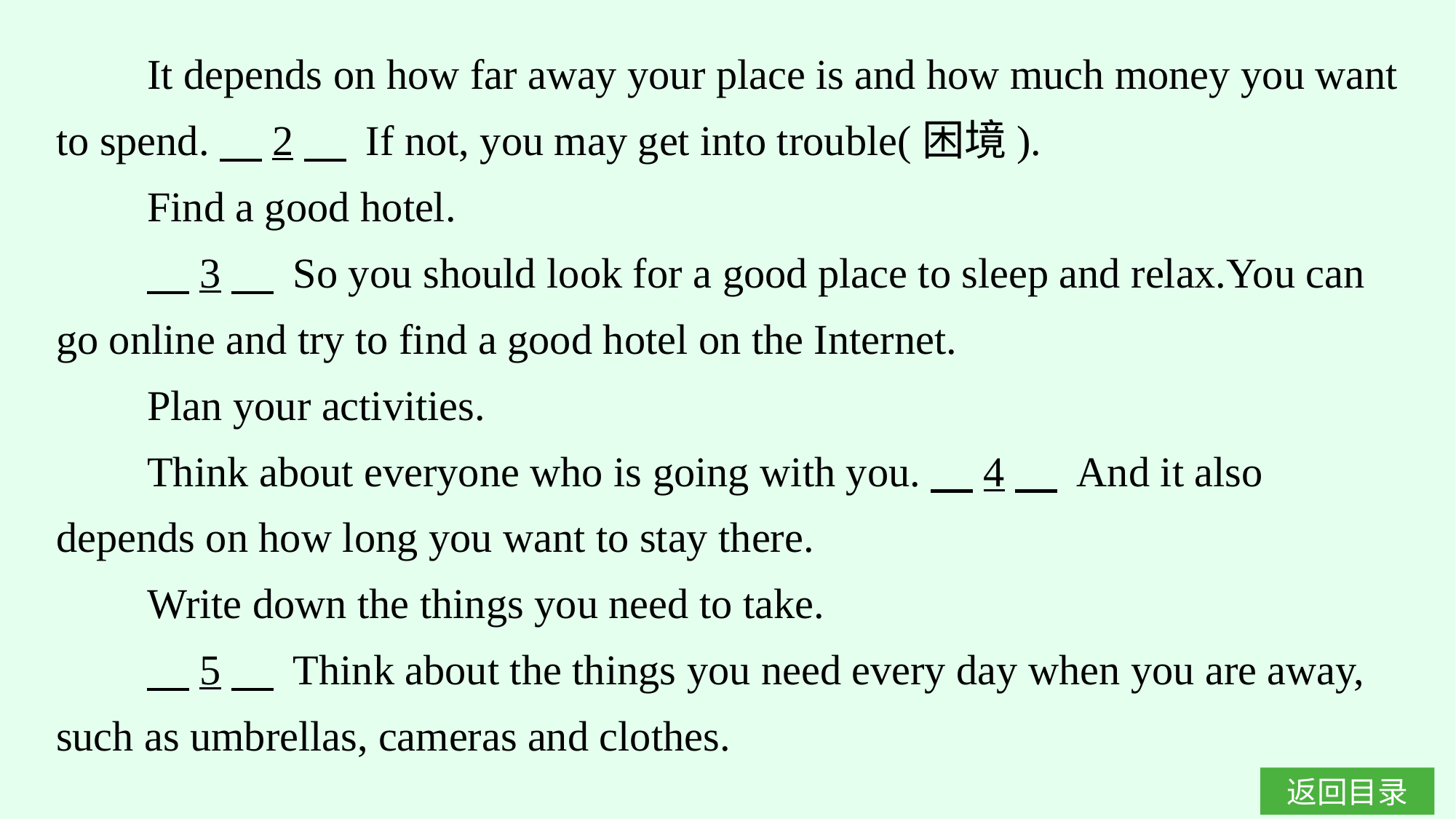

It depends on how far away your place is and how much money you want to spend.　2　 If not, you may get into trouble(困境).
Find a good hotel.
　3　 So you should look for a good place to sleep and relax.You can go online and try to find a good hotel on the Internet.
Plan your activities.
Think about everyone who is going with you.　4　 And it also depends on how long you want to stay there.
Write down the things you need to take.
　5　 Think about the things you need every day when you are away, such as umbrellas, cameras and clothes.